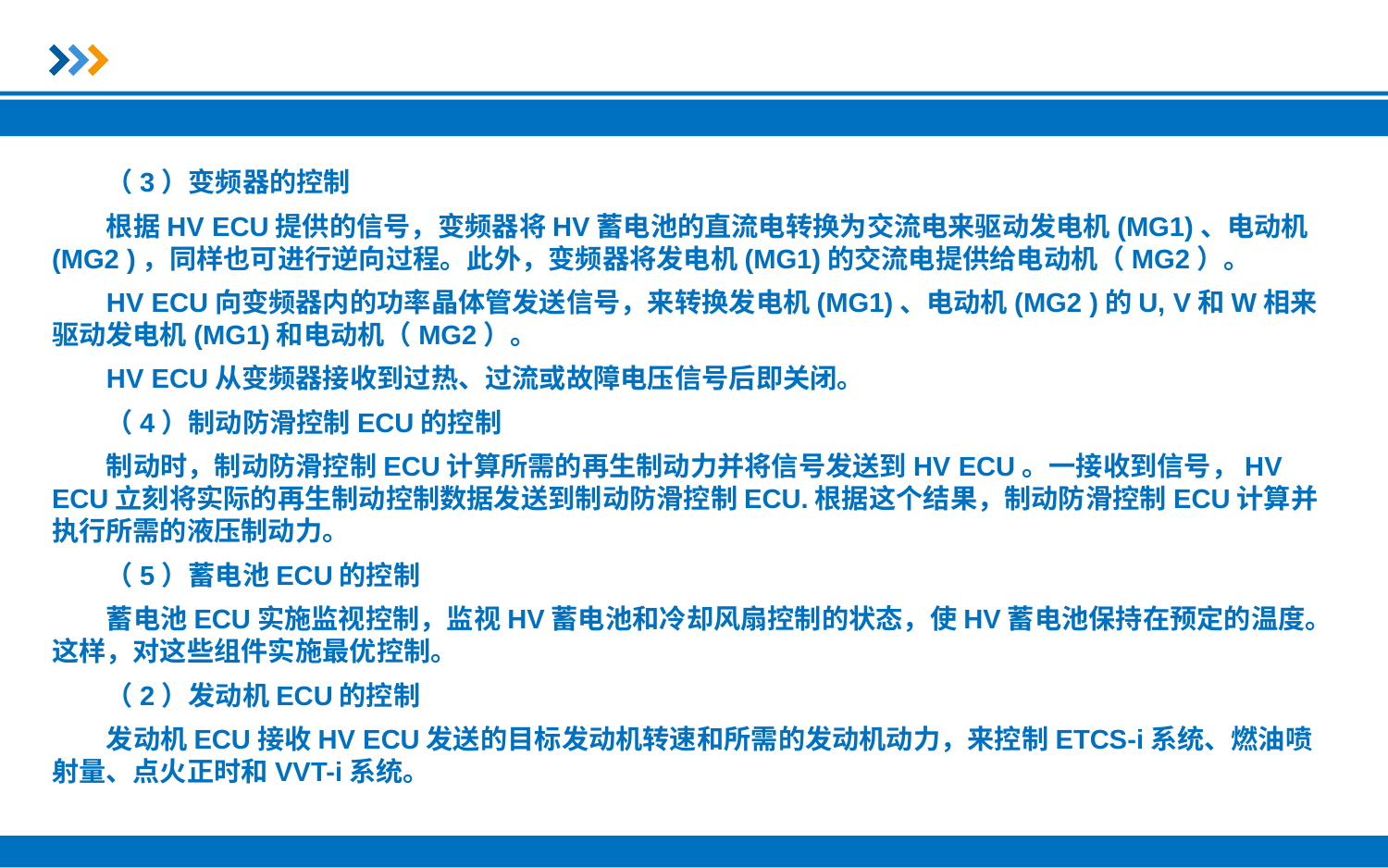

（3）变频器的控制
根据HV ECU提供的信号，变频器将HV蓄电池的直流电转换为交流电来驱动发电机(MG1)、电动机(MG2 )，同样也可进行逆向过程。此外，变频器将发电机(MG1)的交流电提供给电动机（MG2）。
HV ECU向变频器内的功率晶体管发送信号，来转换发电机(MG1)、电动机(MG2 )的U, V和W相来驱动发电机(MG1)和电动机（MG2）。
HV ECU从变频器接收到过热、过流或故障电压信号后即关闭。
（4）制动防滑控制ECU的控制
制动时，制动防滑控制ECU计算所需的再生制动力并将信号发送到HV ECU。一接收到信号，HV ECU立刻将实际的再生制动控制数据发送到制动防滑控制ECU.根据这个结果，制动防滑控制ECU计算并执行所需的液压制动力。
（5）蓄电池ECU的控制
蓄电池ECU实施监视控制，监视HV蓄电池和冷却风扇控制的状态，使HV蓄电池保持在预定的温度。这样，对这些组件实施最优控制。
（2）发动机ECU的控制
发动机ECU接收HV ECU发送的目标发动机转速和所需的发动机动力，来控制ETCS-i系统、燃油喷射量、点火正时和VVT-i系统。